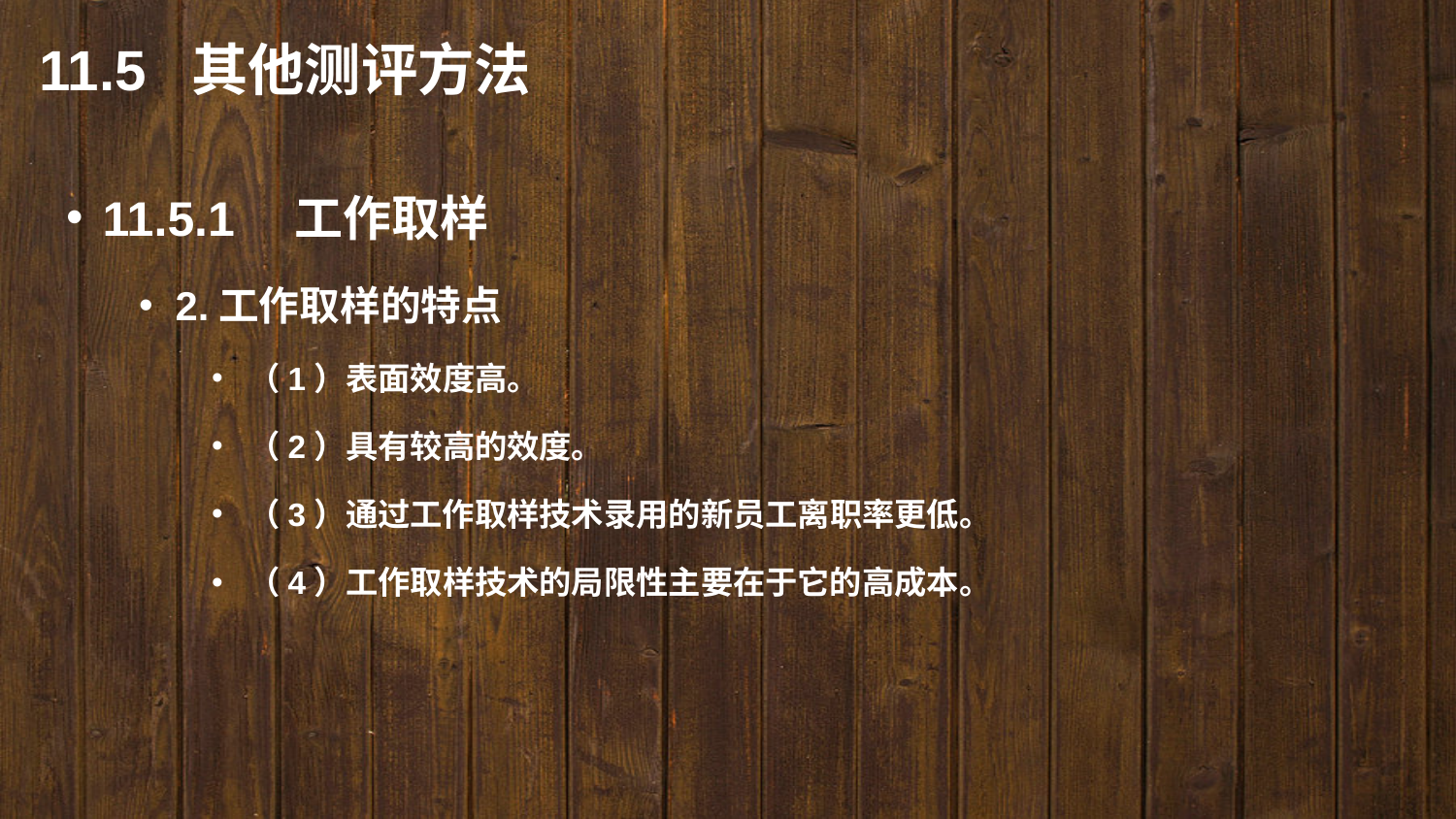

11.5  其他测评方法
11.5.1　工作取样
2.工作取样的特点
（1）表面效度高。
（2）具有较高的效度。
（3）通过工作取样技术录用的新员工离职率更低。
（4）工作取样技术的局限性主要在于它的高成本。